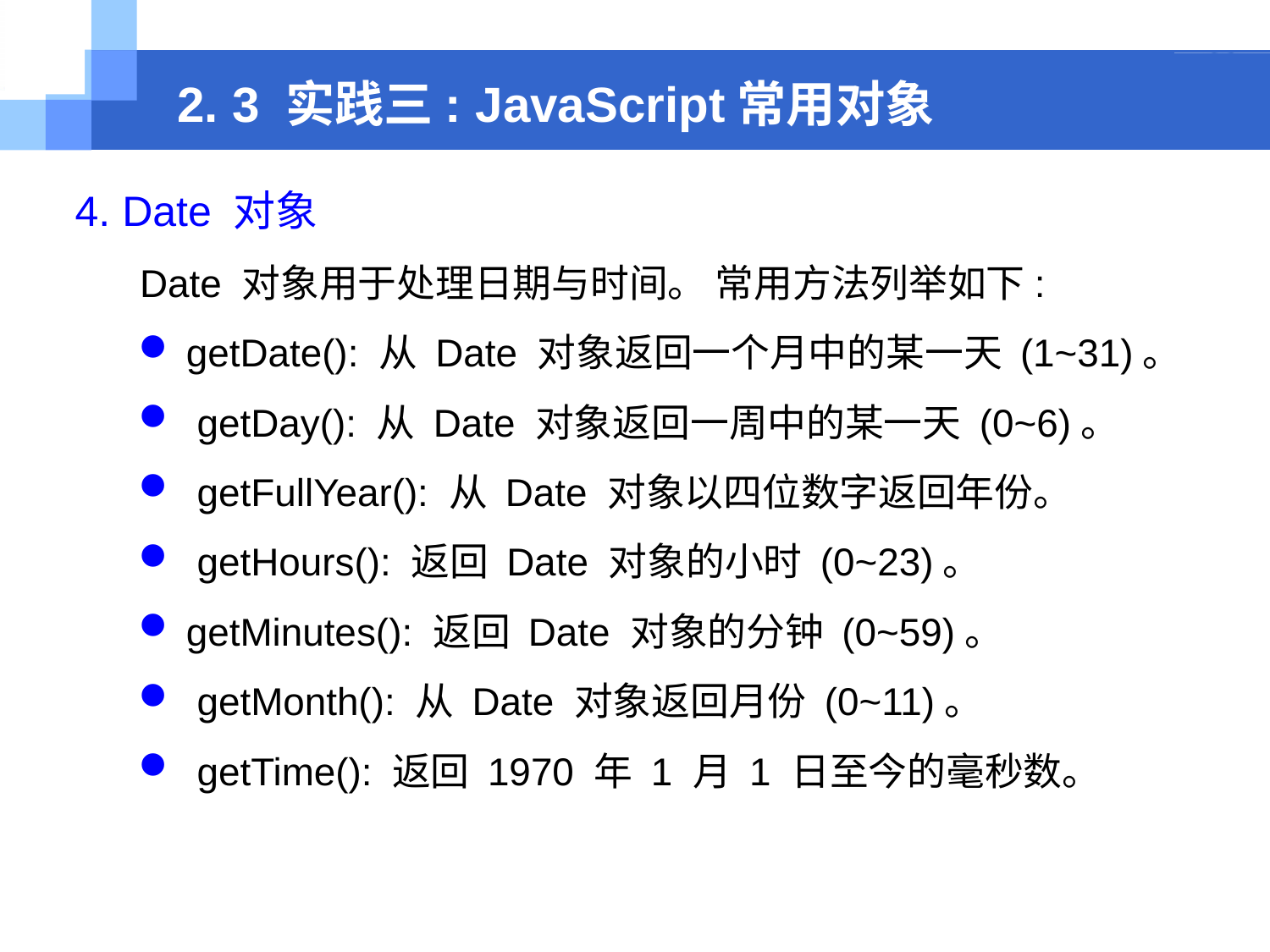

2. 3 实践三: JavaScript常用对象
4. Date 对象
      Date 对象用于处理日期与时间。 常用方法列举如下:
getDate(): 从 Date 对象返回一个月中的某一天 (1~31)。
 getDay(): 从 Date 对象返回一周中的某一天 (0~6)。
 getFullYear(): 从 Date 对象以四位数字返回年份。
 getHours(): 返回 Date 对象的小时 (0~23)。
getMinutes(): 返回 Date 对象的分钟 (0~59)。
 getMonth(): 从 Date 对象返回月份 (0~11)。
 getTime(): 返回 1970 年 1 月 1 日至今的毫秒数。